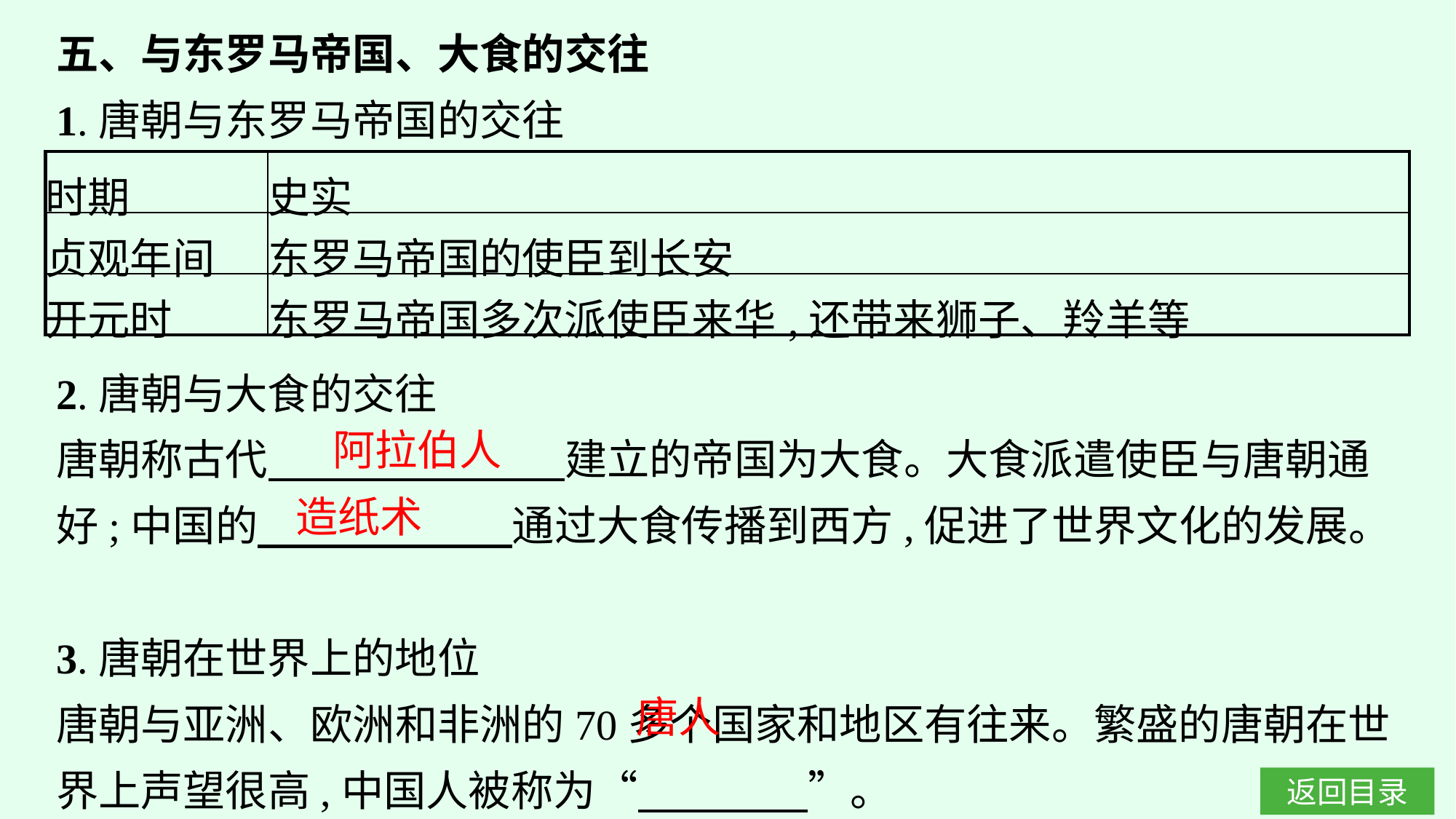

五、与东罗马帝国、大食的交往
1.唐朝与东罗马帝国的交往
| 时期 | 史实 |
| --- | --- |
| 贞观年间 | 东罗马帝国的使臣到长安 |
| 开元时 | 东罗马帝国多次派使臣来华,还带来狮子、羚羊等 |
2.唐朝与大食的交往
唐朝称古代　　　　　　　建立的帝国为大食。大食派遣使臣与唐朝通好;中国的　　　　　　通过大食传播到西方,促进了世界文化的发展。
3.唐朝在世界上的地位
唐朝与亚洲、欧洲和非洲的70多个国家和地区有往来。繁盛的唐朝在世界上声望很高,中国人被称为“　　　　”。
阿拉伯人
造纸术
唐人